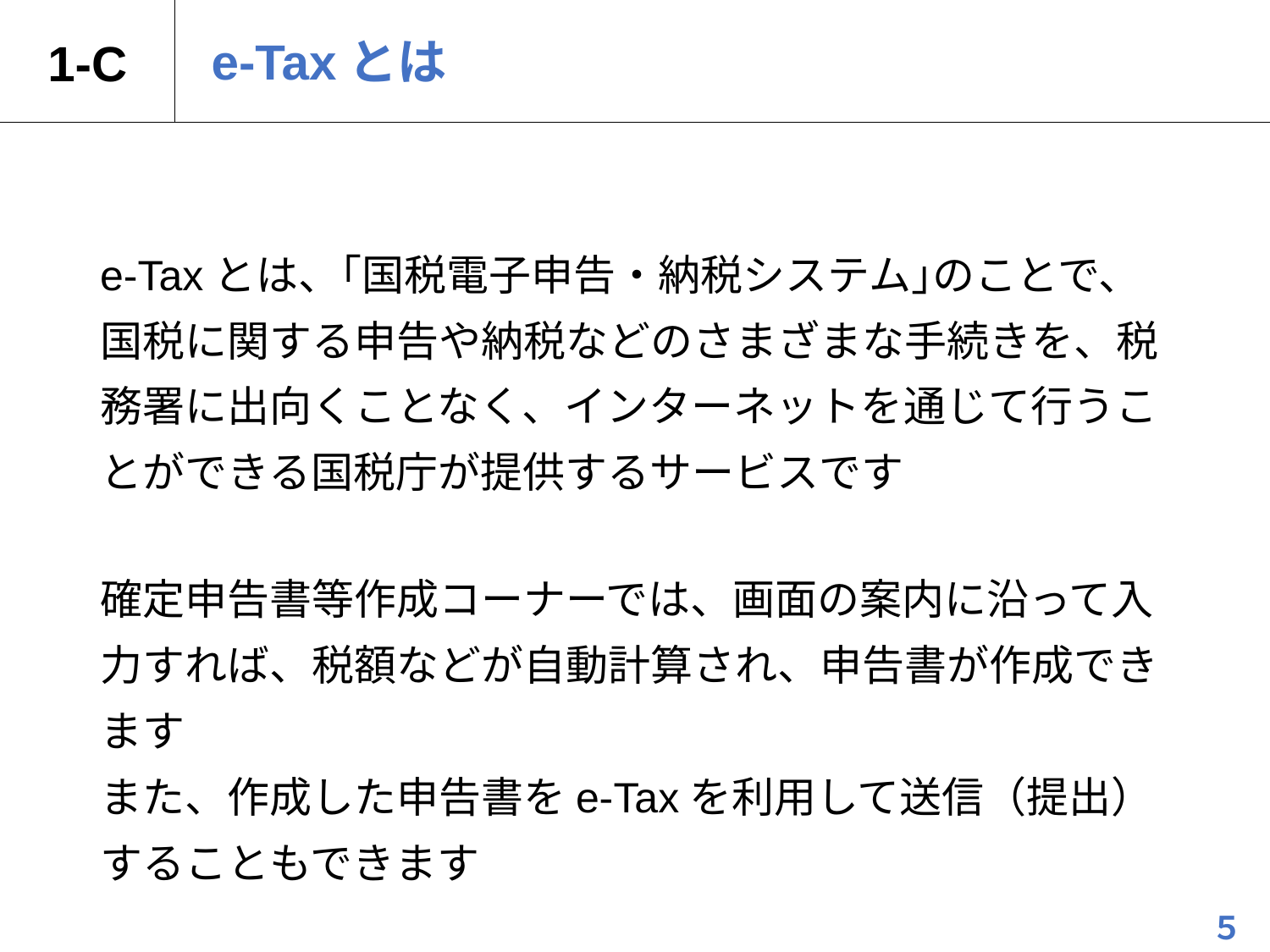

# 1-C
e-Taxとは
e-Taxとは、｢国税電子申告・納税システム｣のことで、国税に関する申告や納税などのさまざまな手続きを、税務署に出向くことなく、インターネットを通じて行うことができる国税庁が提供するサービスです

確定申告書等作成コーナーでは、画面の案内に沿って入力すれば、税額などが自動計算され、申告書が作成できます
また、作成した申告書をe-Taxを利用して送信（提出）することもできます
５